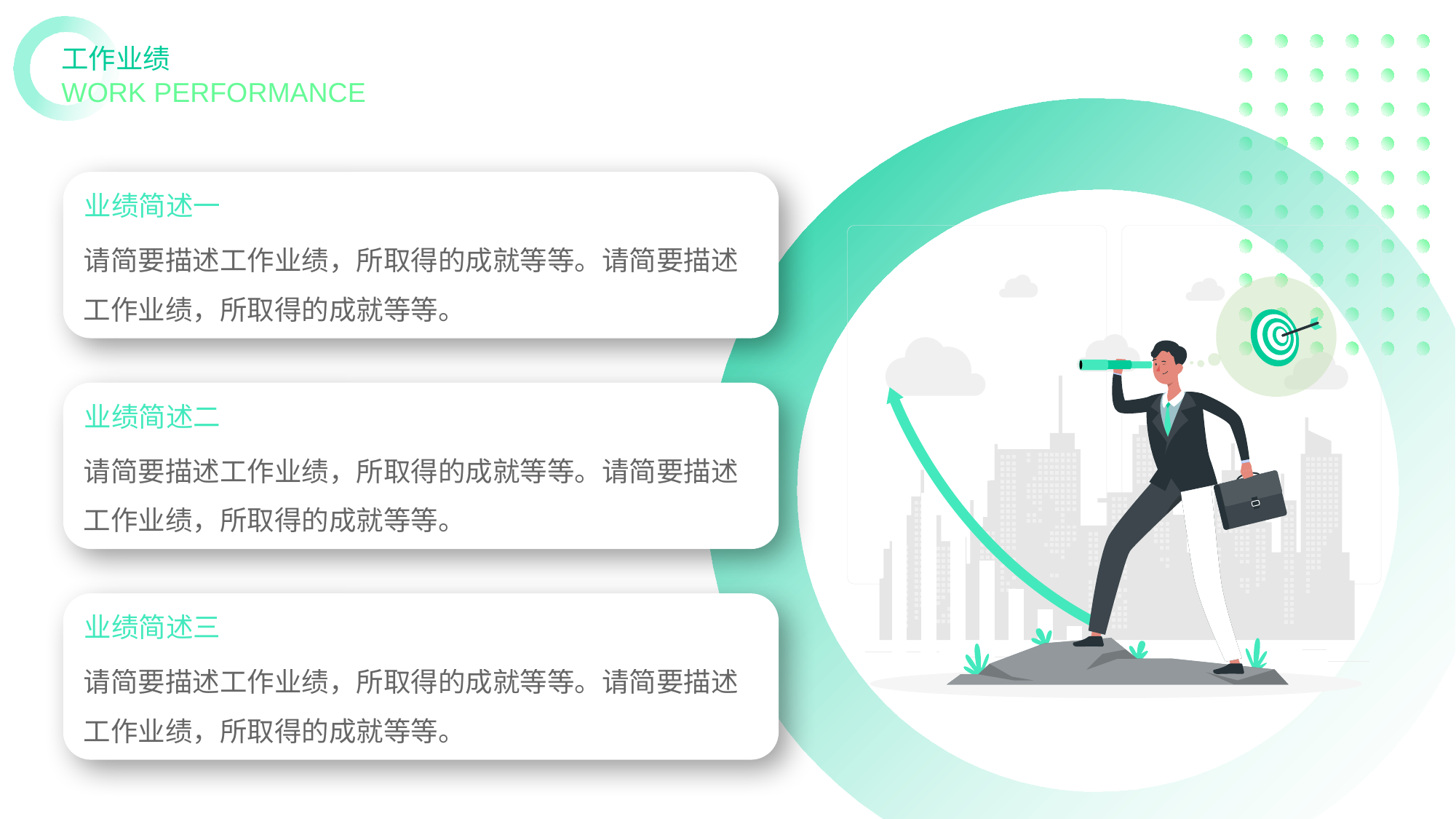

# 工作业绩
WORK PERFORMANCE

业绩简述一
请简要描述工作业绩，所取得的成就等等。请简要描述工作业绩，所取得的成就等等。

业绩简述二
请简要描述工作业绩，所取得的成就等等。请简要描述工作业绩，所取得的成就等等。

业绩简述三
请简要描述工作业绩，所取得的成就等等。请简要描述工作业绩，所取得的成就等等。